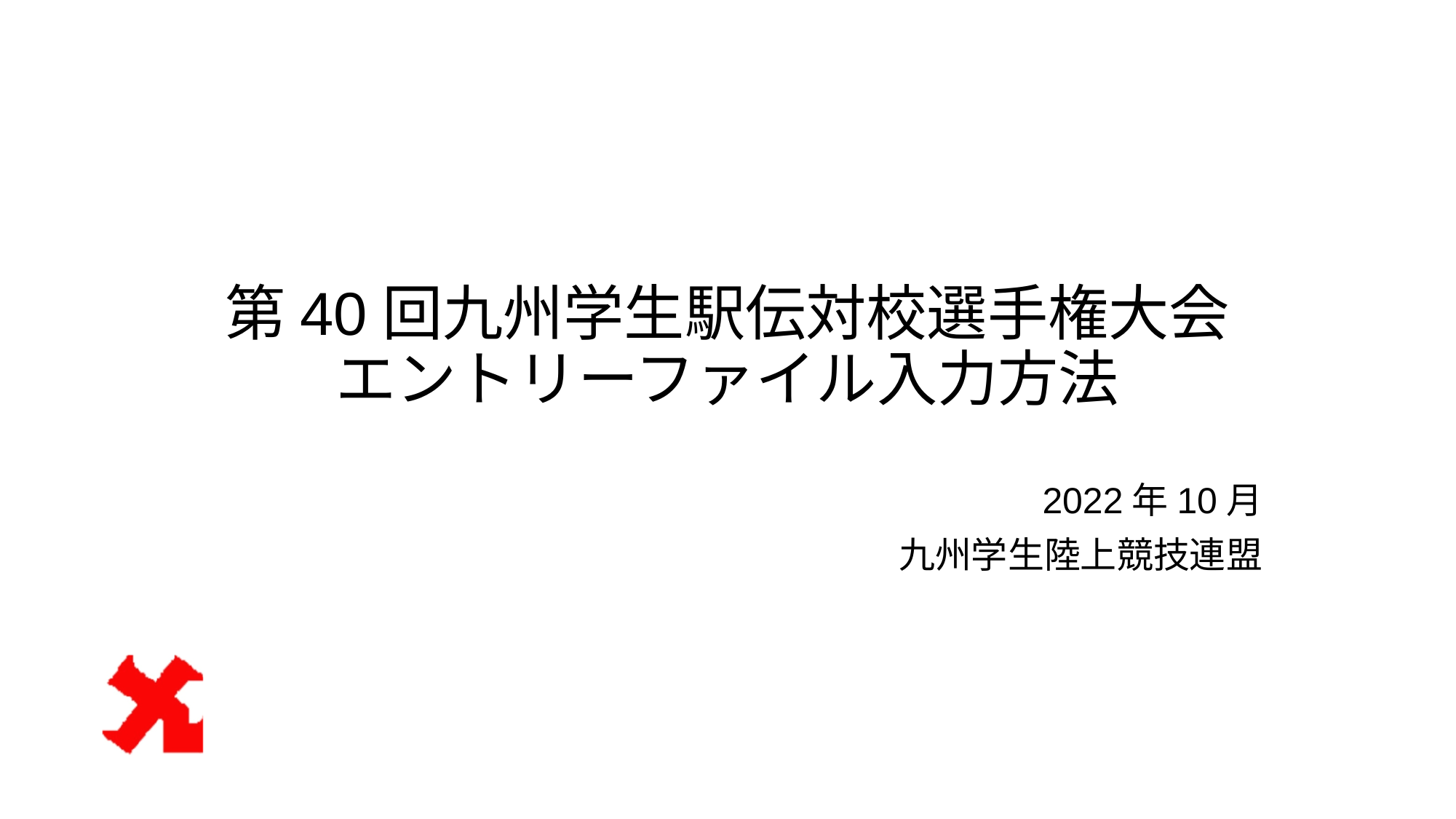

# 第40回九州学生駅伝対校選手権大会 エントリーファイル入力方法
2022年10月
九州学生陸上競技連盟